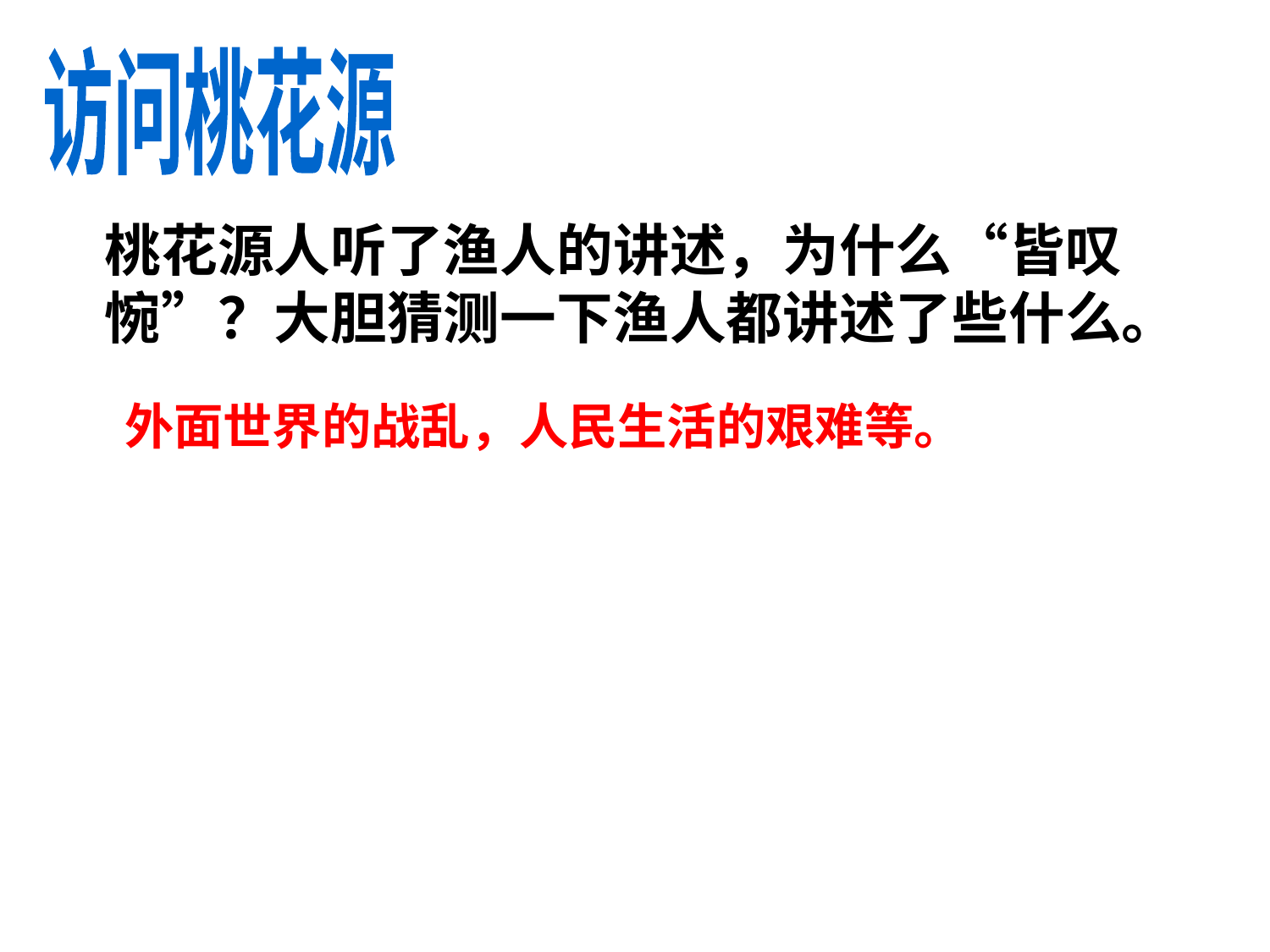

访问桃花源
桃花源人听了渔人的讲述，为什么“皆叹惋”？大胆猜测一下渔人都讲述了些什么。

外面世界的战乱，人民生活的艰难等。